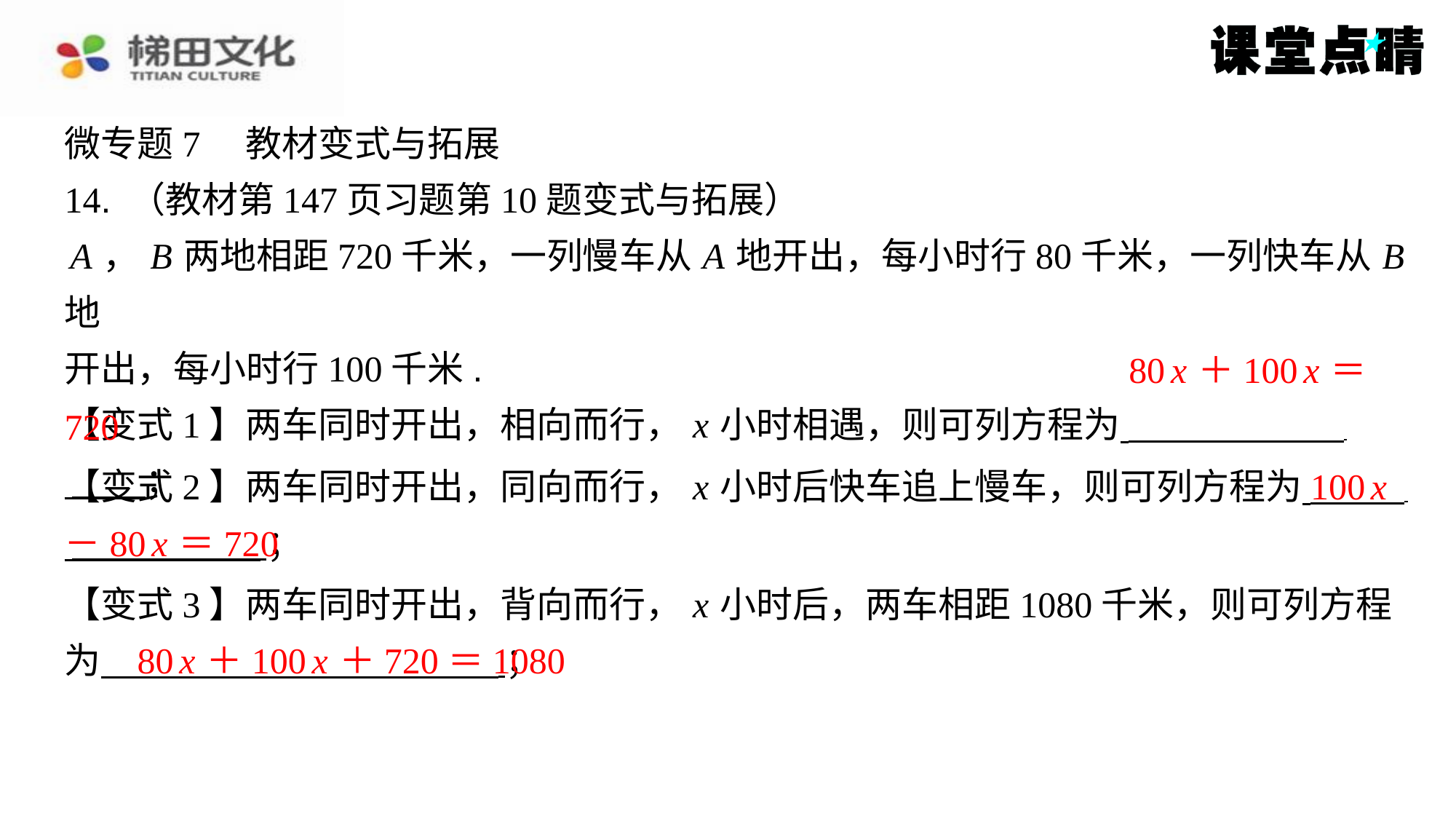

微专题7　教材变式与拓展
14. （教材第147页习题第10题变式与拓展）
 A ， B 两地相距720千米，一列慢车从 A 地开出，每小时行80千米，一列快车从 B 地
开出，每小时行100千米.
【变式1】两车同时开出，相向而行， x 小时相遇，则可列方程为                                  ⁠
            ⁠；
80 x ＋100 x ＝
720
100 x
【变式2】两车同时开出，同向而行， x 小时后快车追上慢车，则可列方程为                ⁠
                              ⁠；
－80 x ＝720
【变式3】两车同时开出，背向而行， x 小时后，两车相距1080千米，则可列方程
为                                                            ⁠；
80 x ＋100 x ＋720＝1080